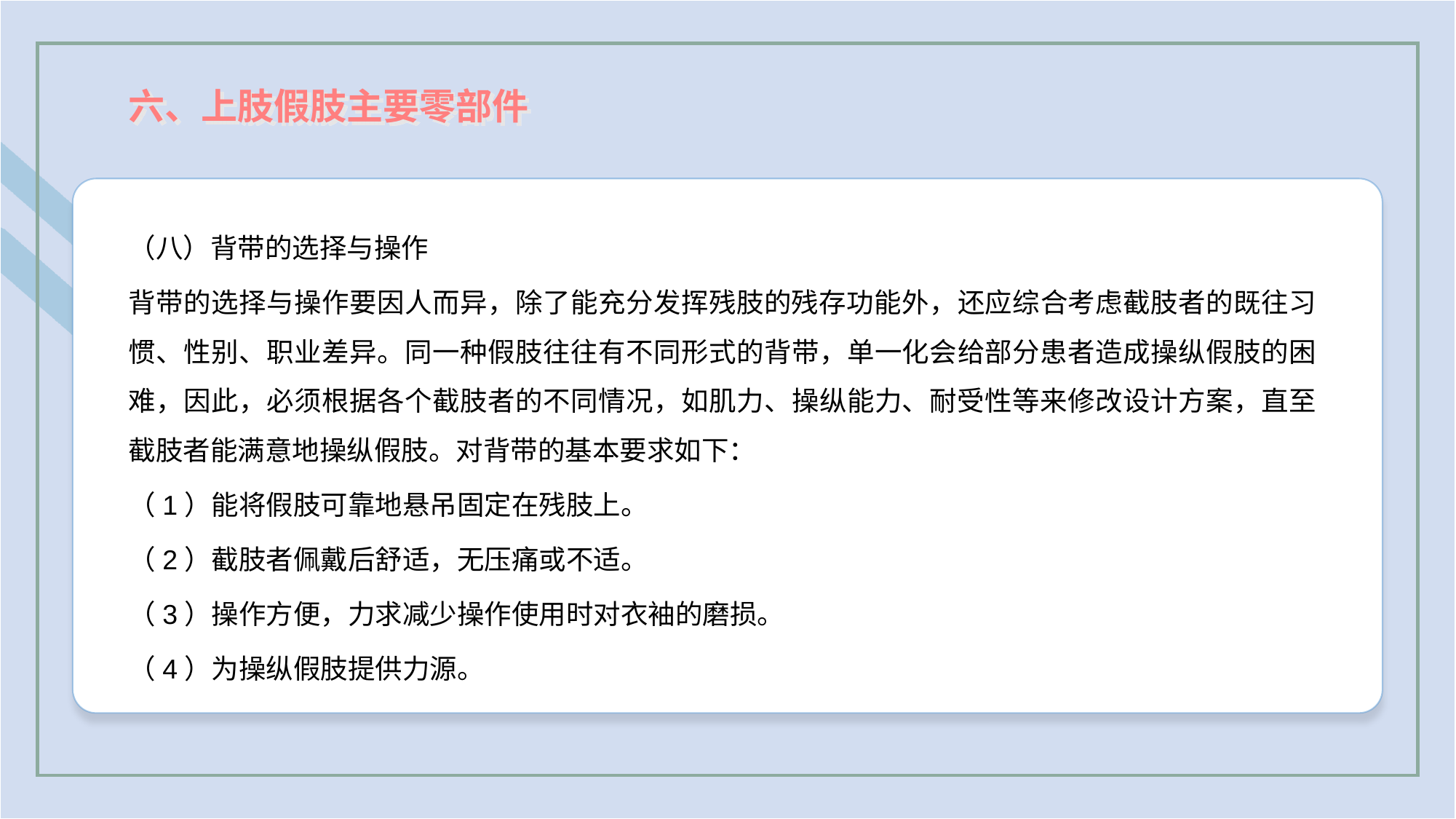

六、上肢假肢主要零部件

（八）背带的选择与操作
背带的选择与操作要因人而异，除了能充分发挥残肢的残存功能外，还应综合考虑截肢者的既往习惯、性别、职业差异。同一种假肢往往有不同形式的背带，单一化会给部分患者造成操纵假肢的困难，因此，必须根据各个截肢者的不同情况，如肌力、操纵能力、耐受性等来修改设计方案，直至截肢者能满意地操纵假肢。对背带的基本要求如下：
（1）能将假肢可靠地悬吊固定在残肢上。
（2）截肢者佩戴后舒适，无压痛或不适。
（3）操作方便，力求减少操作使用时对衣袖的磨损。
（4）为操纵假肢提供力源。